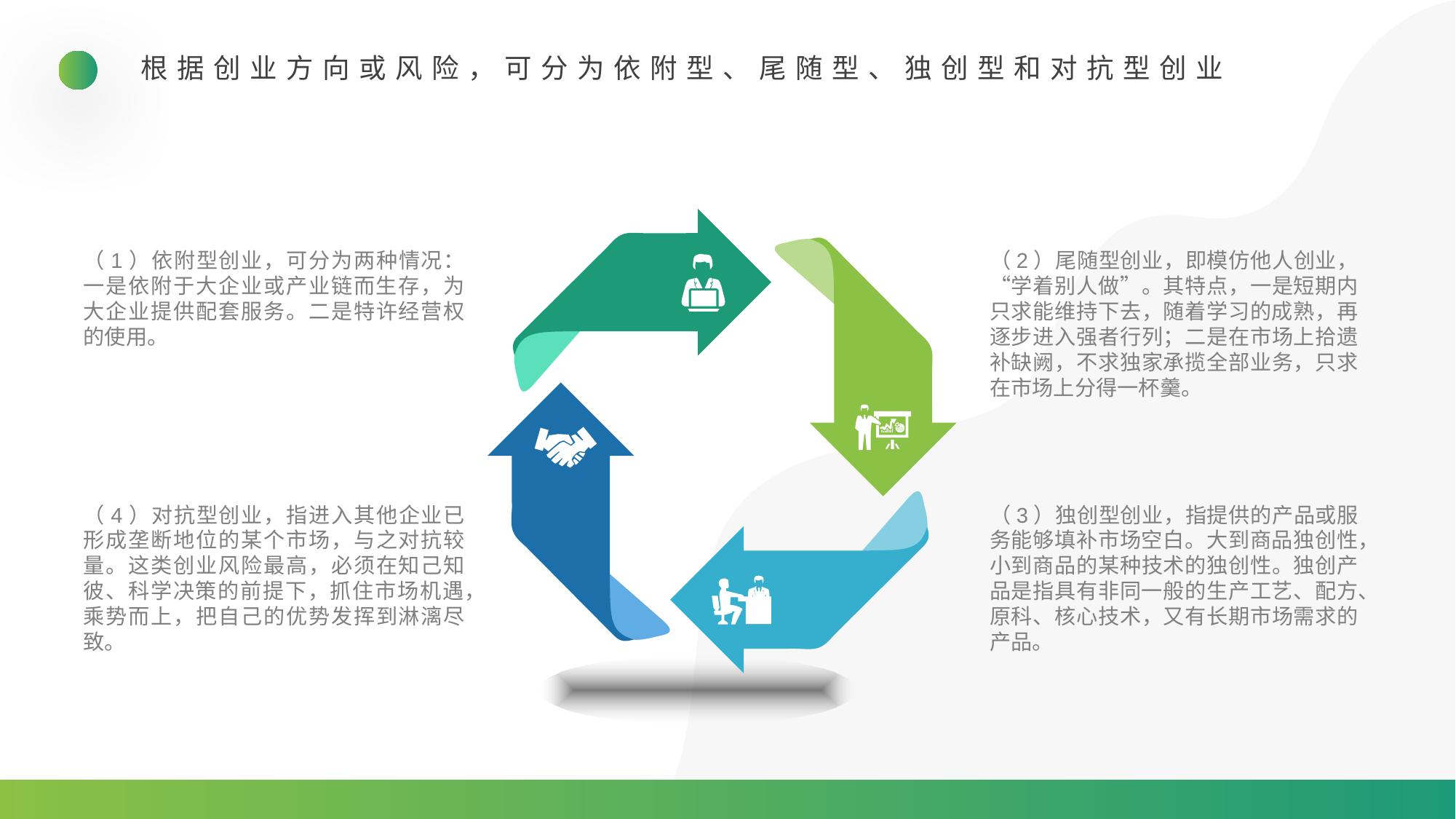

根据创业方向或风险，可分为依附型、尾随型、独创型和对抗型创业

（1）依附型创业，可分为两种情况：一是依附于大企业或产业链而生存，为大企业提供配套服务。二是特许经营权的使用。
（2）尾随型创业，即模仿他人创业，“学着别人做”。其特点，一是短期内只求能维持下去，随着学习的成熟，再逐步进入强者行列；二是在市场上拾遗补缺阙，不求独家承揽全部业务，只求在市场上分得一杯羹。

（4）对抗型创业，指进入其他企业已形成垄断地位的某个市场，与之对抗较量。这类创业风险最高，必须在知己知彼、科学决策的前提下，抓住市场机遇，乘势而上，把自己的优势发挥到淋漓尽致。
（3）独创型创业，指提供的产品或服务能够填补市场空白。大到商品独创性，小到商品的某种技术的独创性。独创产品是指具有非同一般的生产工艺、配方、原科、核心技术，又有长期市场需求的产品。